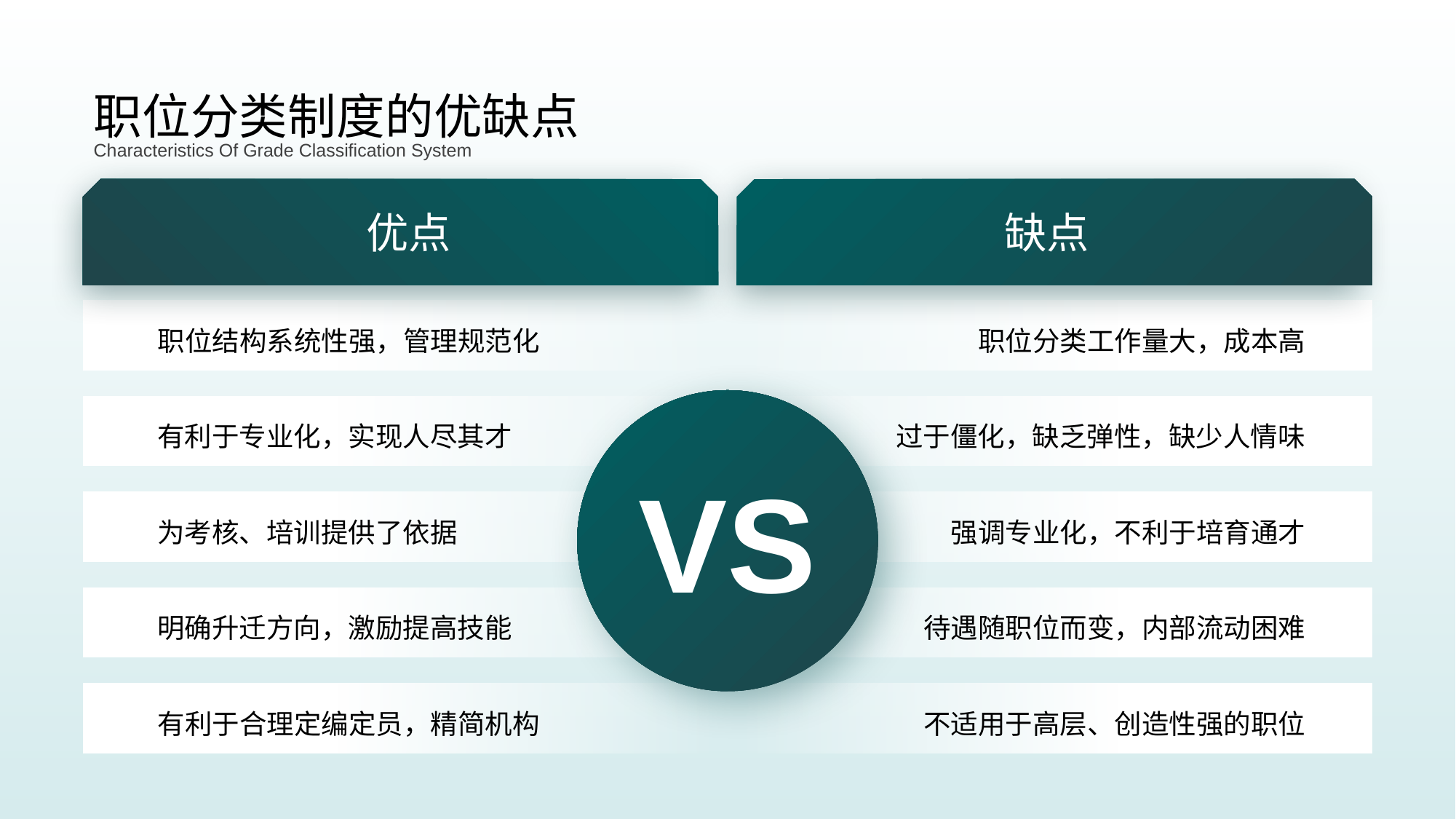

职位分类制度的优缺点
Characteristics Of Grade Classification System

优点
缺点

职位结构系统性强，管理规范化
职位分类工作量大，成本高

有利于专业化，实现人尽其才
过于僵化，缺乏弹性，缺少人情味
VS

为考核、培训提供了依据
强调专业化，不利于培育通才

明确升迁方向，激励提高技能
待遇随职位而变，内部流动困难

有利于合理定编定员，精简机构
不适用于高层、创造性强的职位